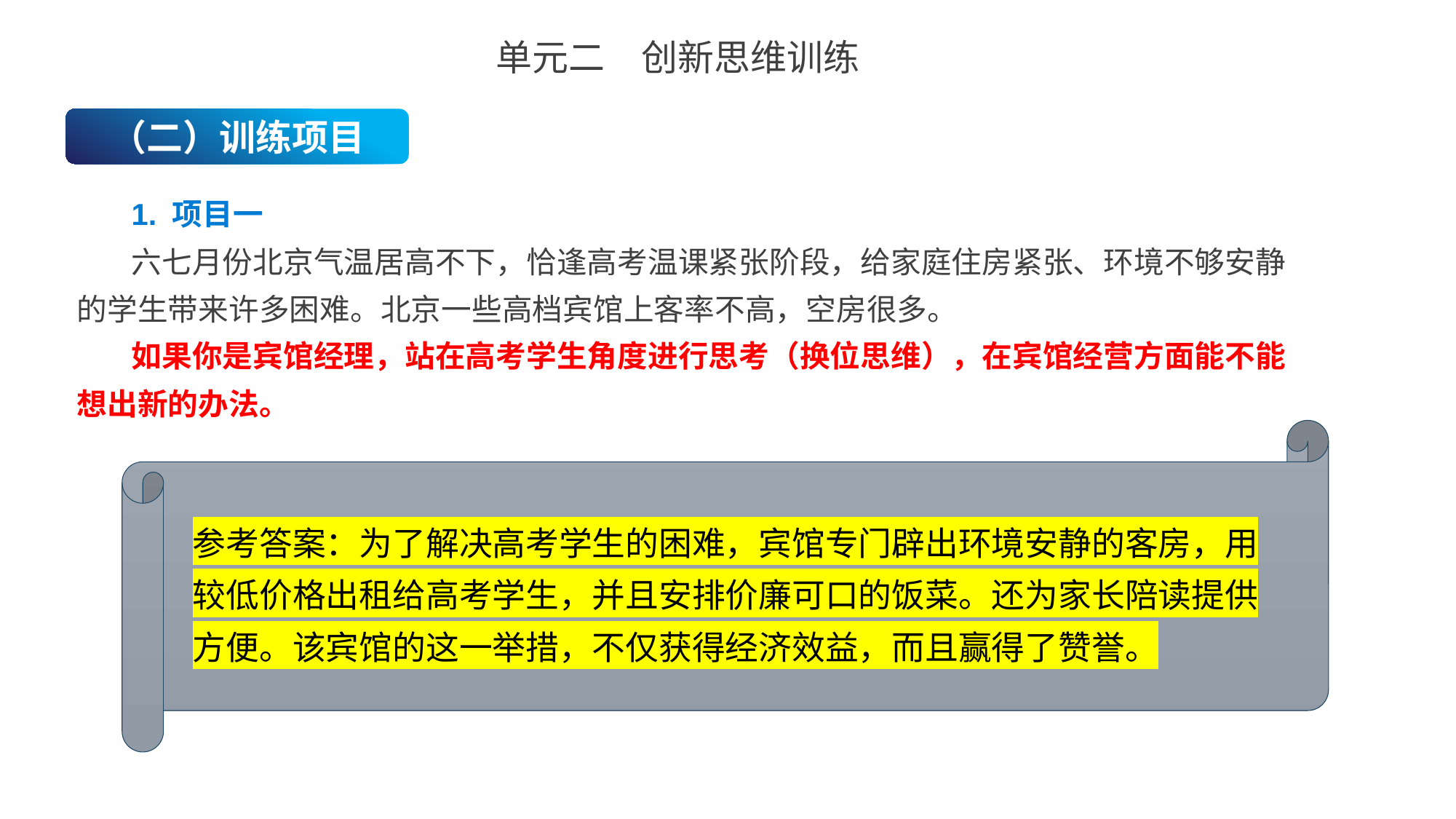

单元二　创新思维训练
（二）训练项目
1. 项目一
六七月份北京气温居高不下，恰逢高考温课紧张阶段，给家庭住房紧张、环境不够安静的学生带来许多困难。北京一些高档宾馆上客率不高，空房很多。
如果你是宾馆经理，站在高考学生角度进行思考（换位思维），在宾馆经营方面能不能想出新的办法。

参考答案：为了解决高考学生的困难，宾馆专门辟出环境安静的客房，用较低价格出租给高考学生，并且安排价廉可口的饭菜。还为家长陪读提供方便。该宾馆的这一举措，不仅获得经济效益，而且赢得了赞誉。